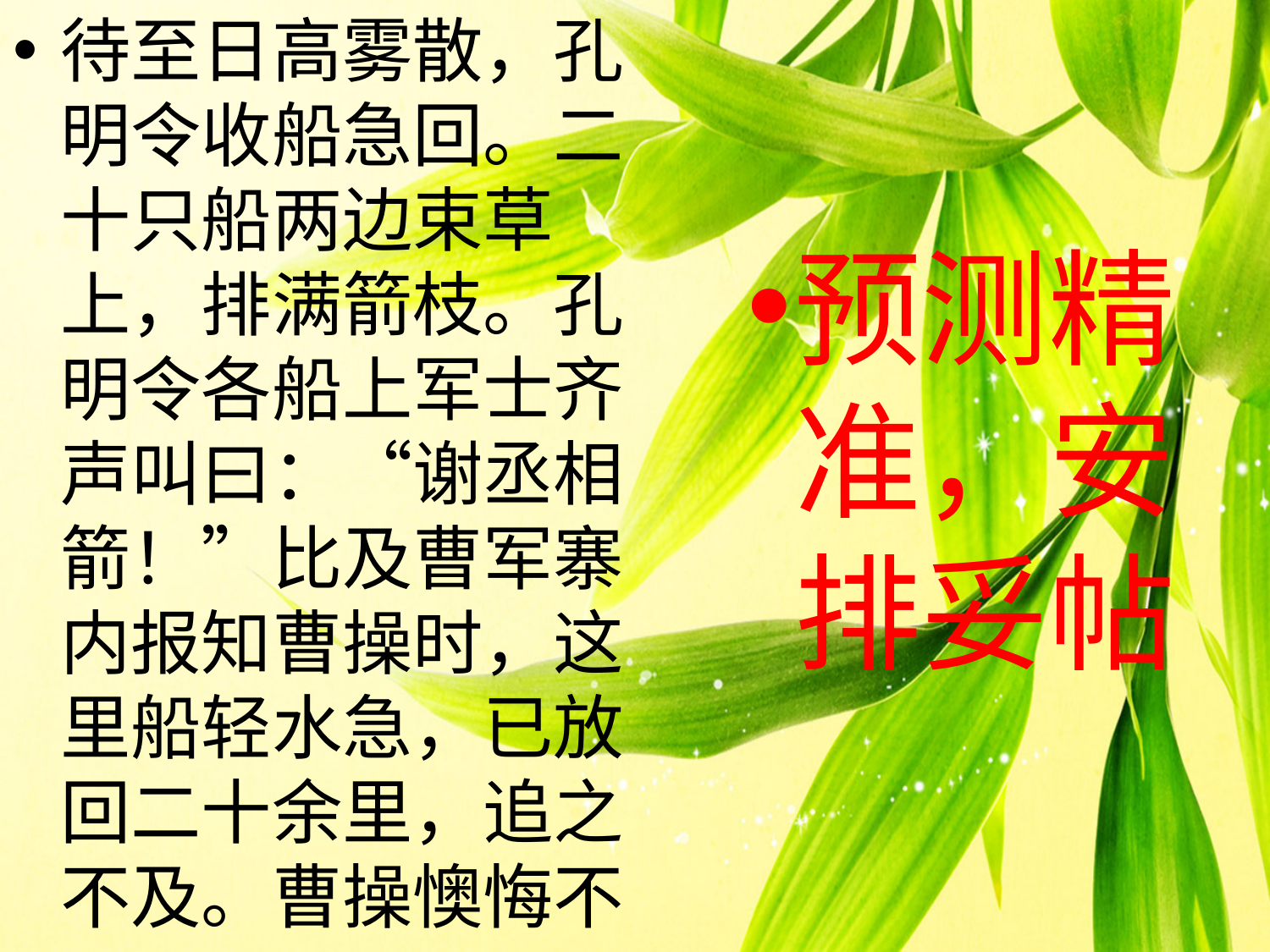

待至日高雾散，孔明令收船急回。二十只船两边束草上，排满箭枝。孔明令各船上军士齐声叫曰：“谢丞相箭！”比及曹军寨内报知曹操时，这里船轻水急，已放回二十余里，追之不及。曹操懊悔不已。
#
预测精准，安排妥帖